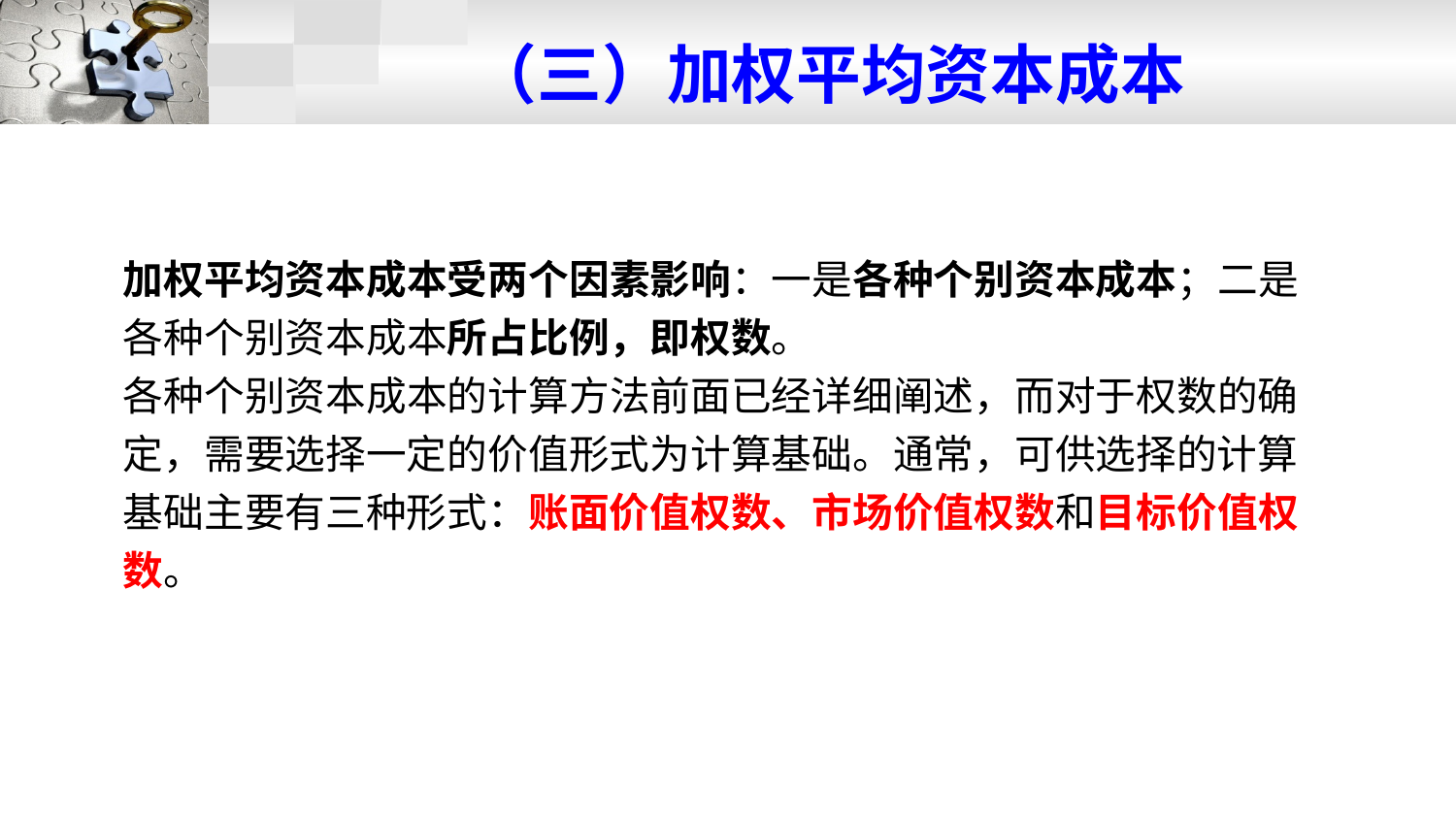

（三）加权平均资本成本
加权平均资本成本受两个因素影响：一是各种个别资本成本；二是各种个别资本成本所占比例，即权数。
各种个别资本成本的计算方法前面已经详细阐述，而对于权数的确定，需要选择一定的价值形式为计算基础。通常，可供选择的计算基础主要有三种形式：账面价值权数、市场价值权数和目标价值权数。